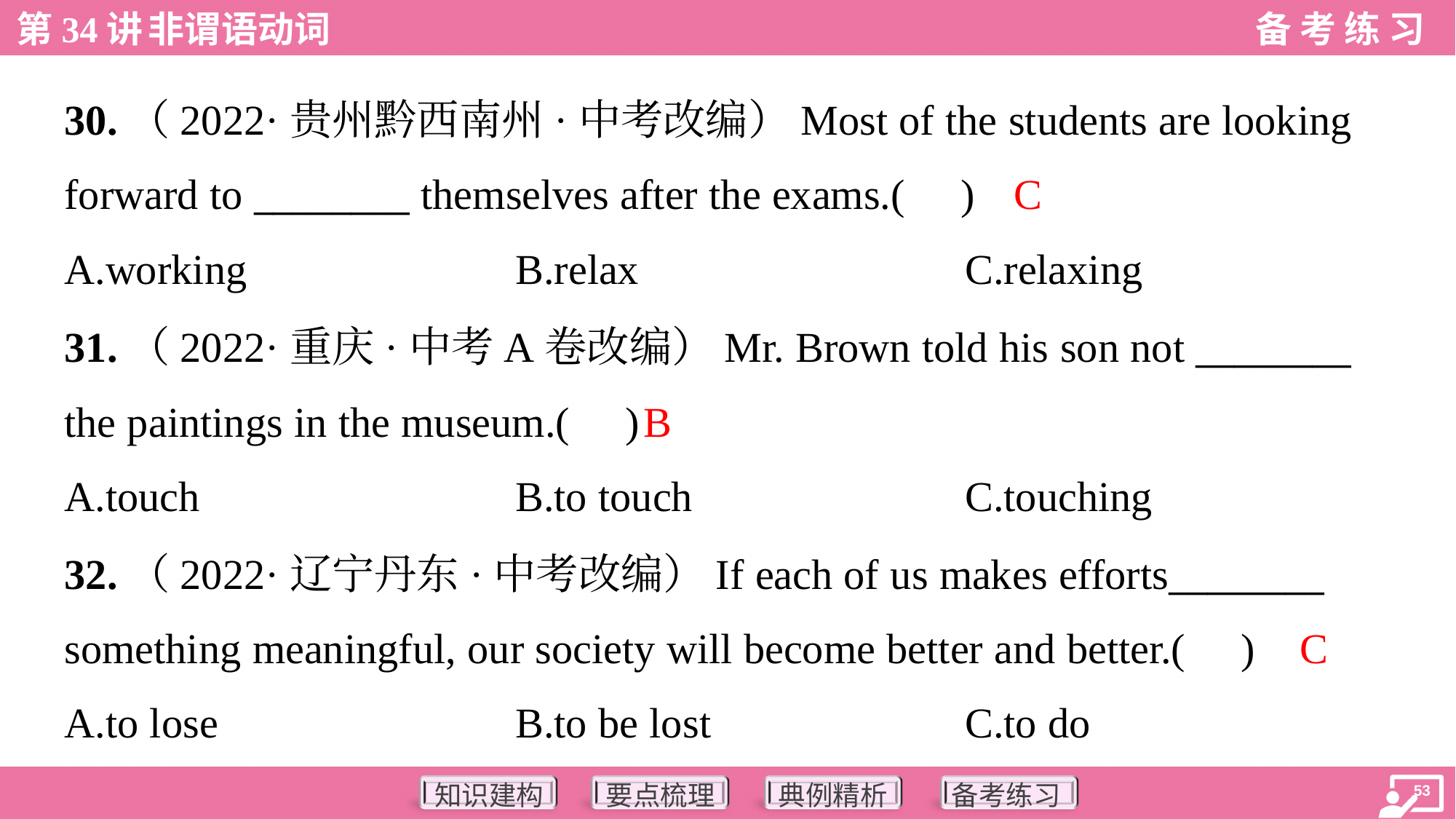

30.（2022·贵州黔西南州·中考改编）Most of the students are looking
forward to ________ themselves after the exams.(     )
C
A.working	B.relax	C.relaxing
31.（2022·重庆·中考A卷改编）Mr. Brown told his son not ________
the paintings in the museum.(     )
B
A.touch	B.to touch	C.touching
32.（2022·辽宁丹东·中考改编）If each of us makes efforts________
something meaningful, our society will become better and better.(     )
C
A.to lose	B.to be lost	C.to do